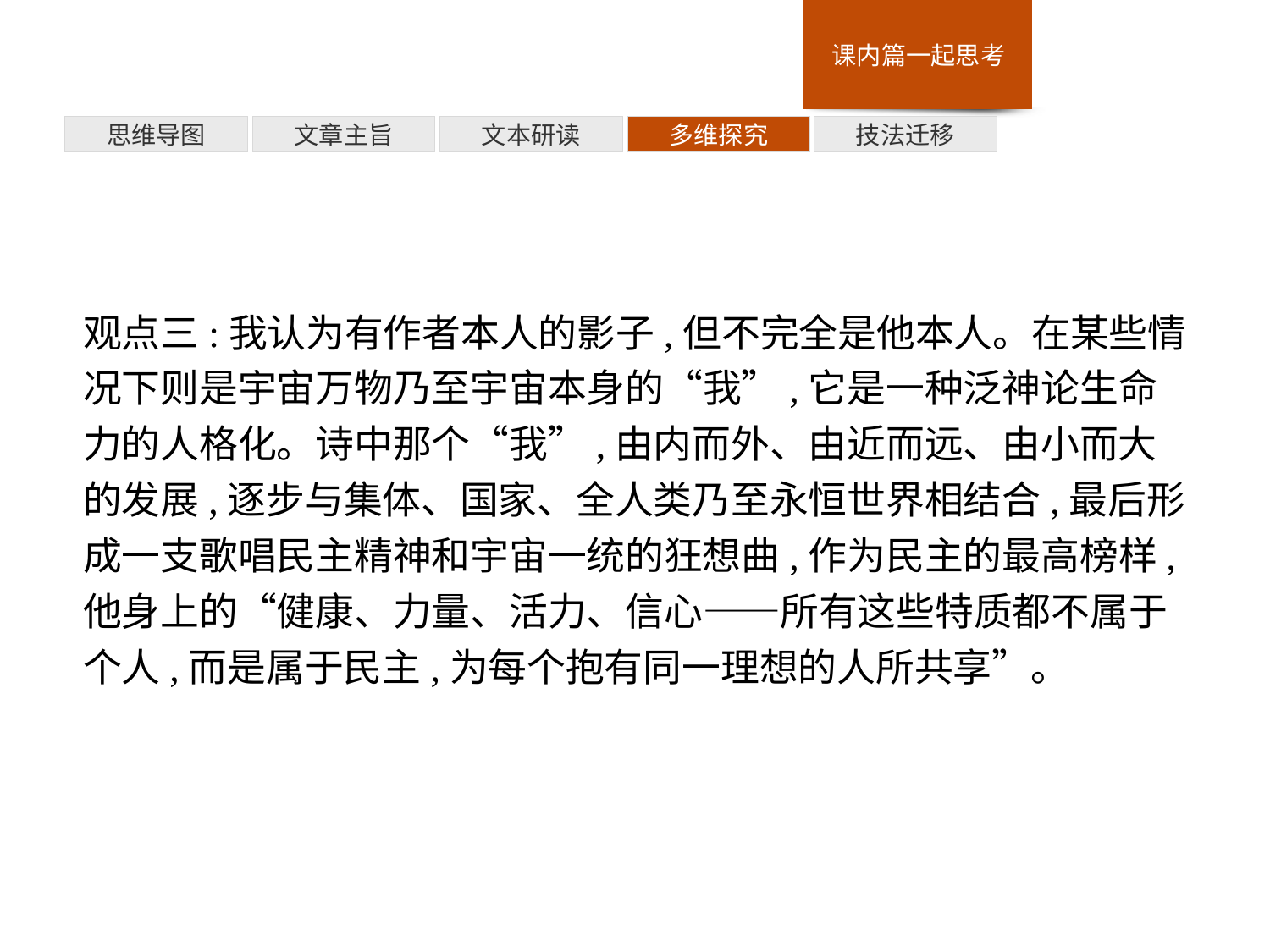

多维探究
思维导图
文章主旨
文本研读
技法迁移
观点三:我认为有作者本人的影子,但不完全是他本人。在某些情况下则是宇宙万物乃至宇宙本身的“我”,它是一种泛神论生命力的人格化。诗中那个“我”,由内而外、由近而远、由小而大的发展,逐步与集体、国家、全人类乃至永恒世界相结合,最后形成一支歌唱民主精神和宇宙一统的狂想曲,作为民主的最高榜样,他身上的“健康、力量、活力、信心——所有这些特质都不属于个人,而是属于民主,为每个抱有同一理想的人所共享”。